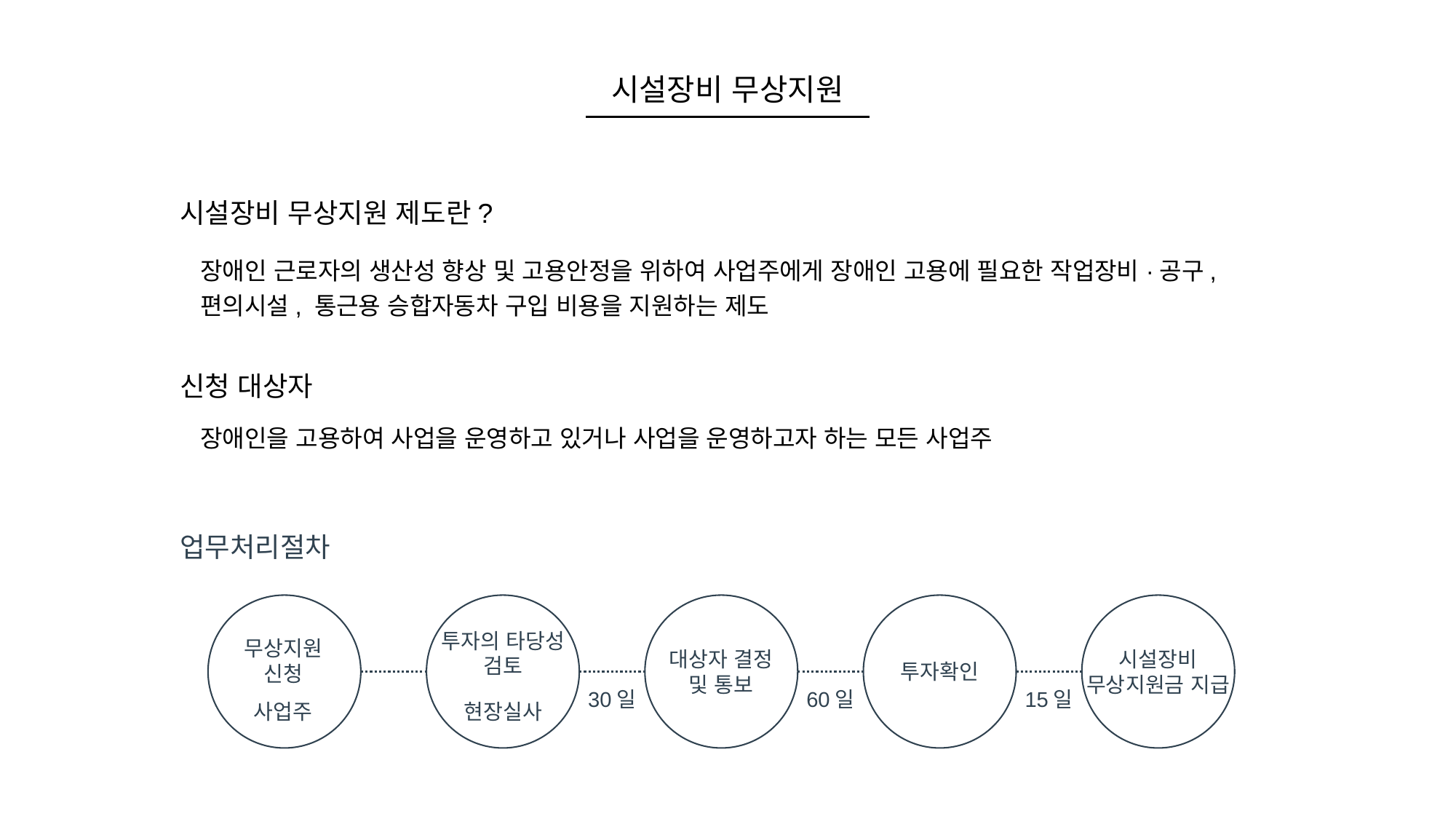

시설장비 무상지원
시설장비 무상지원 제도란?
장애인 근로자의 생산성 향상 및 고용안정을 위하여 사업주에게 장애인 고용에 필요한 작업장비·공구, 편의시설, 통근용 승합자동차 구입 비용을 지원하는 제도
신청 대상자
장애인을 고용하여 사업을 운영하고 있거나 사업을 운영하고자 하는 모든 사업주
업무처리절차

투자의 타당성 검토
무상지원 신청
대상자 결정 및 통보
시설장비
무상지원금 지급
투자확인
30일
60일
15일
사업주
현장실사